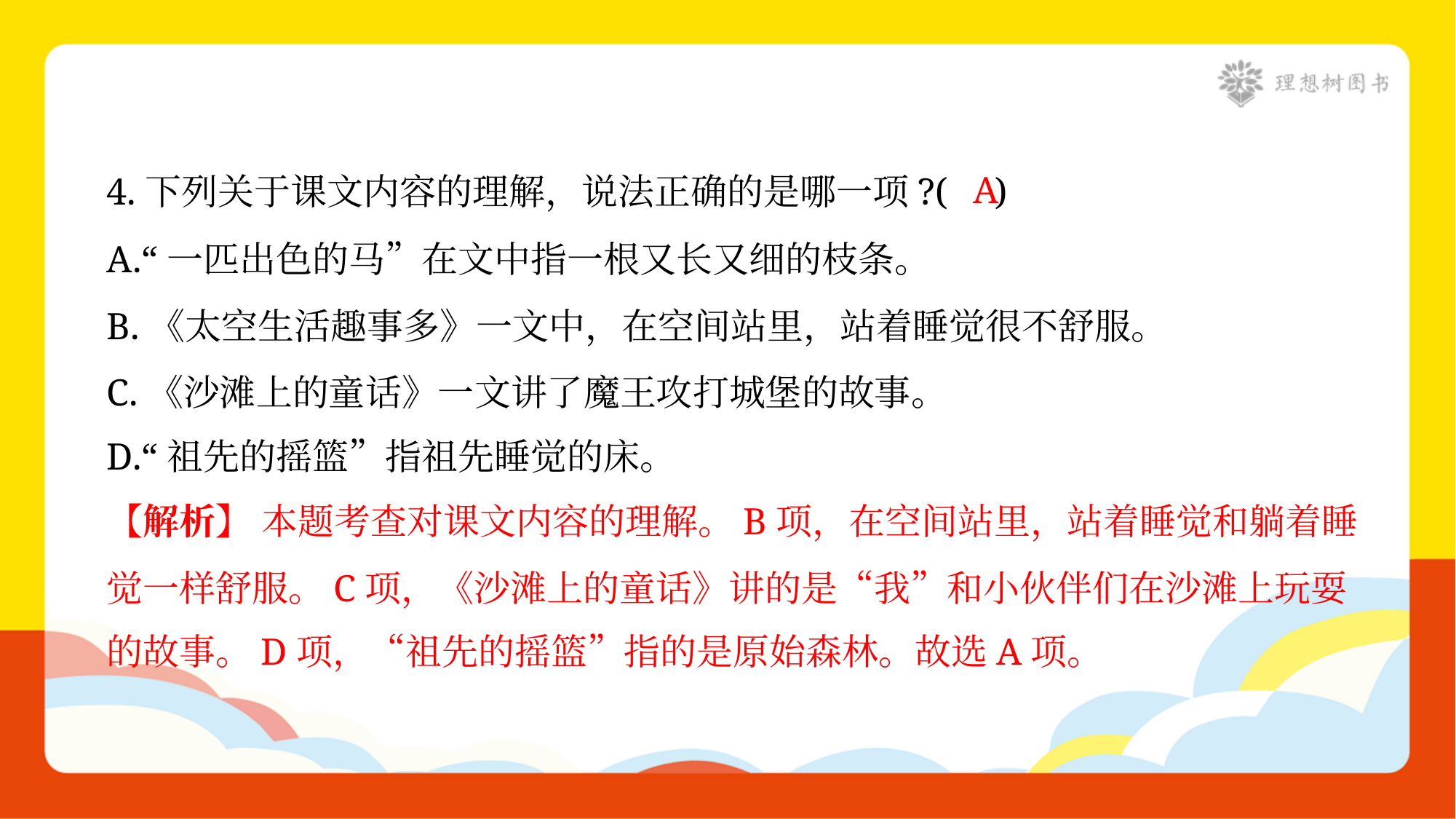

A
4.下列关于课文内容的理解，说法正确的是哪一项?(     )
A.“一匹出色的马”在文中指一根又长又细的枝条。
B.《太空生活趣事多》一文中，在空间站里，站着睡觉很不舒服。
C.《沙滩上的童话》一文讲了魔王攻打城堡的故事。
D.“祖先的摇篮”指祖先睡觉的床。
【解析】 本题考查对课文内容的理解。B项，在空间站里，站着睡觉和躺着睡
觉一样舒服。C项，《沙滩上的童话》讲的是“我”和小伙伴们在沙滩上玩耍
的故事。D项，“祖先的摇篮”指的是原始森林。故选A项。